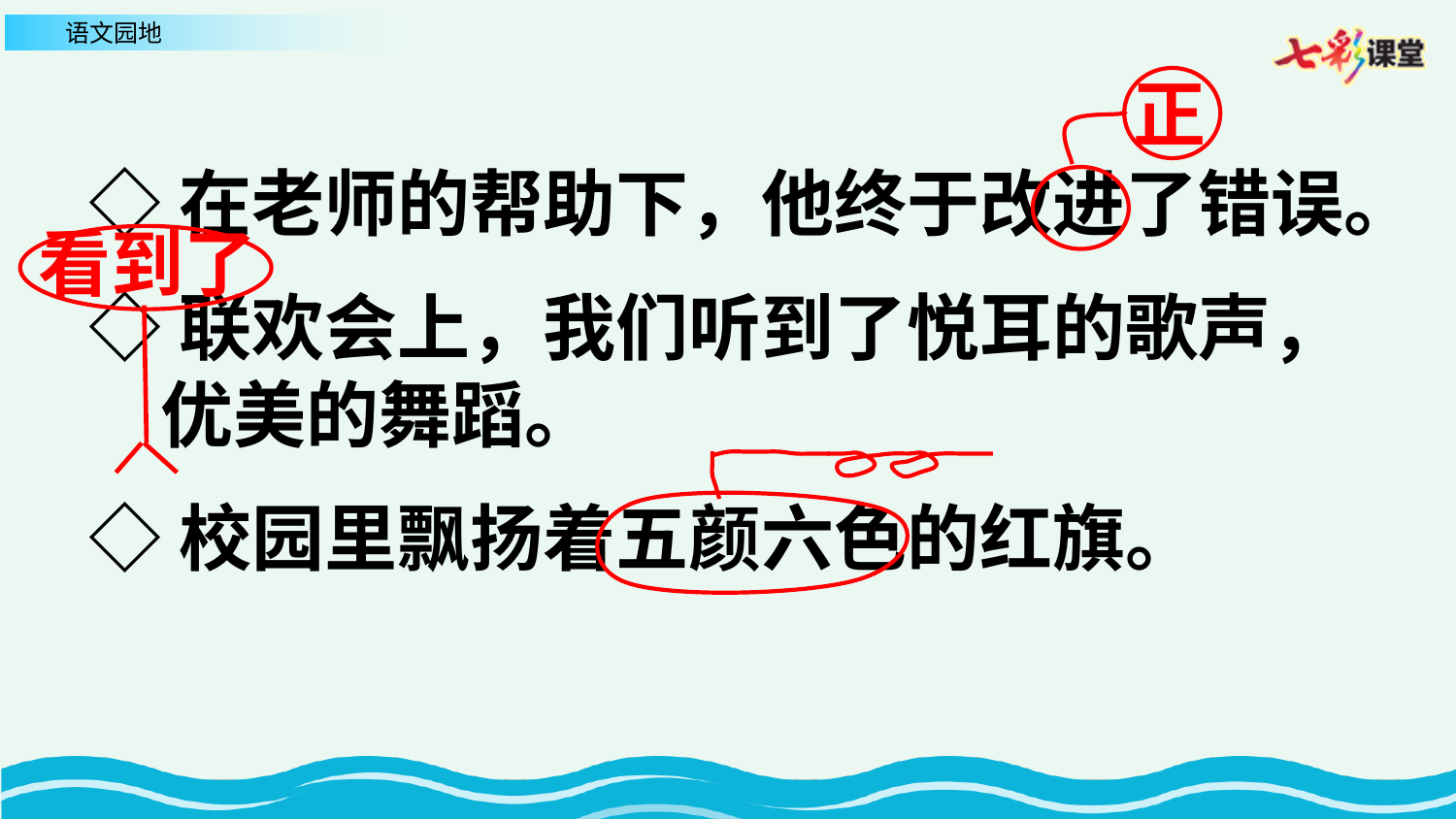

正

◇在老师的帮助下，他终于改进了错误。
◇联欢会上，我们听到了悦耳的歌声，优美的舞蹈。
◇校园里飘扬着五颜六色的红旗。
看到了